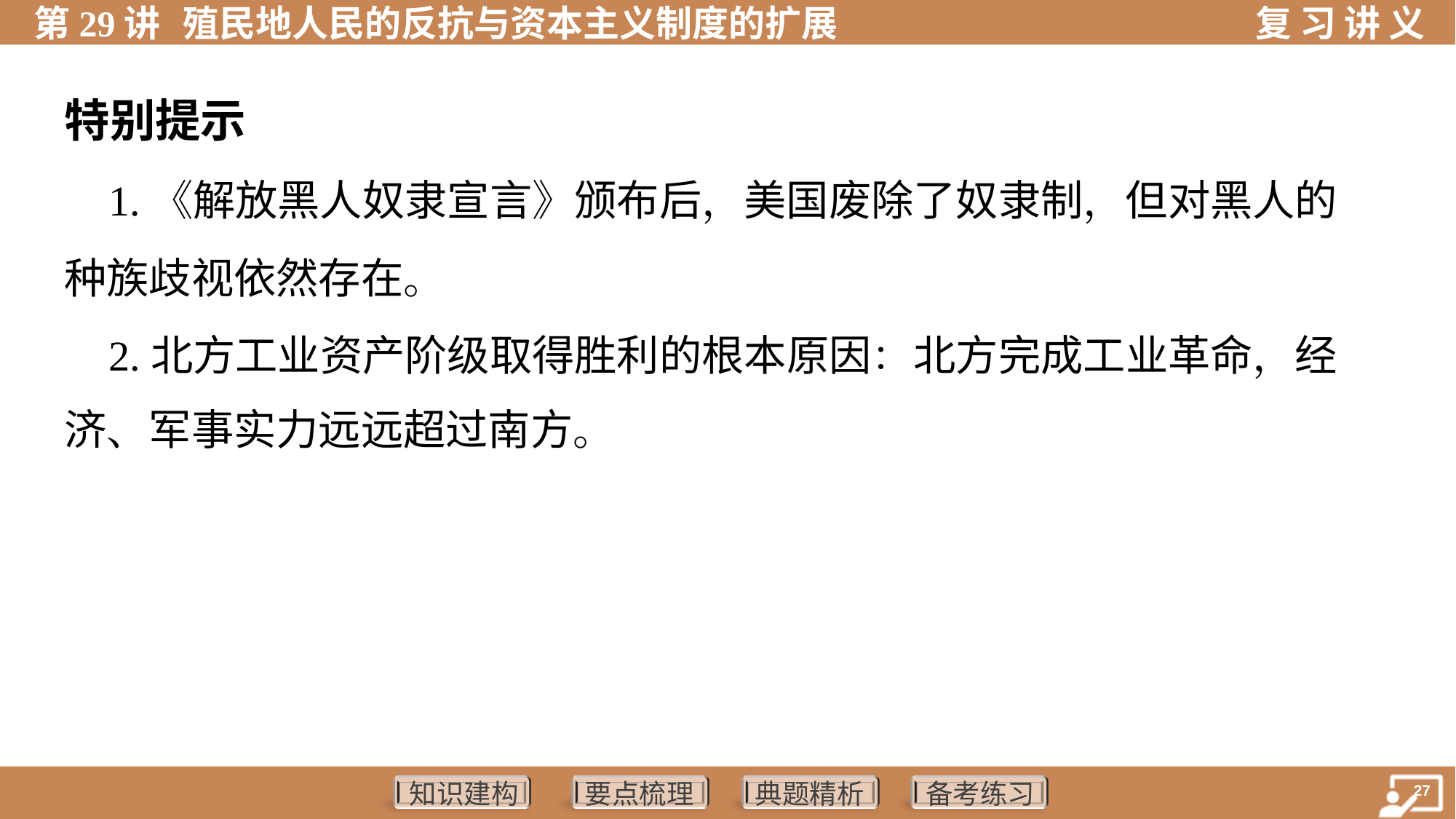

特别提示
    1.《解放黑人奴隶宣言》颁布后，美国废除了奴隶制，但对黑人的
种族歧视依然存在。
    2.北方工业资产阶级取得胜利的根本原因：北方完成工业革命，经
济、军事实力远远超过南方。